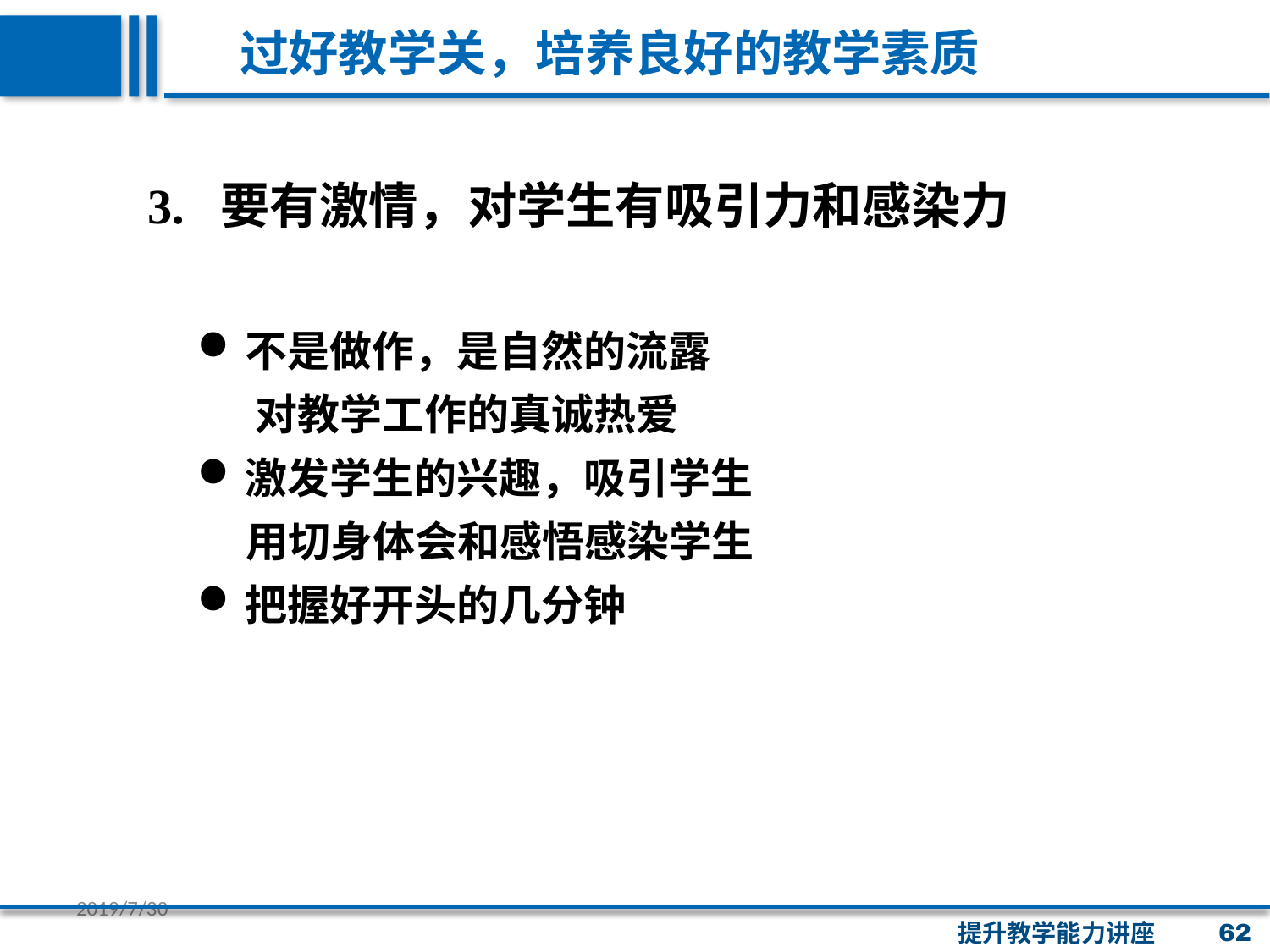

过好教学关，培养良好的教学素质
3.  要有激情，对学生有吸引力和感染力

不是做作，是自然的流露
     对教学工作的真诚热爱
激发学生的兴趣，吸引学生
    用切身体会和感悟感染学生
把握好开头的几分钟
62